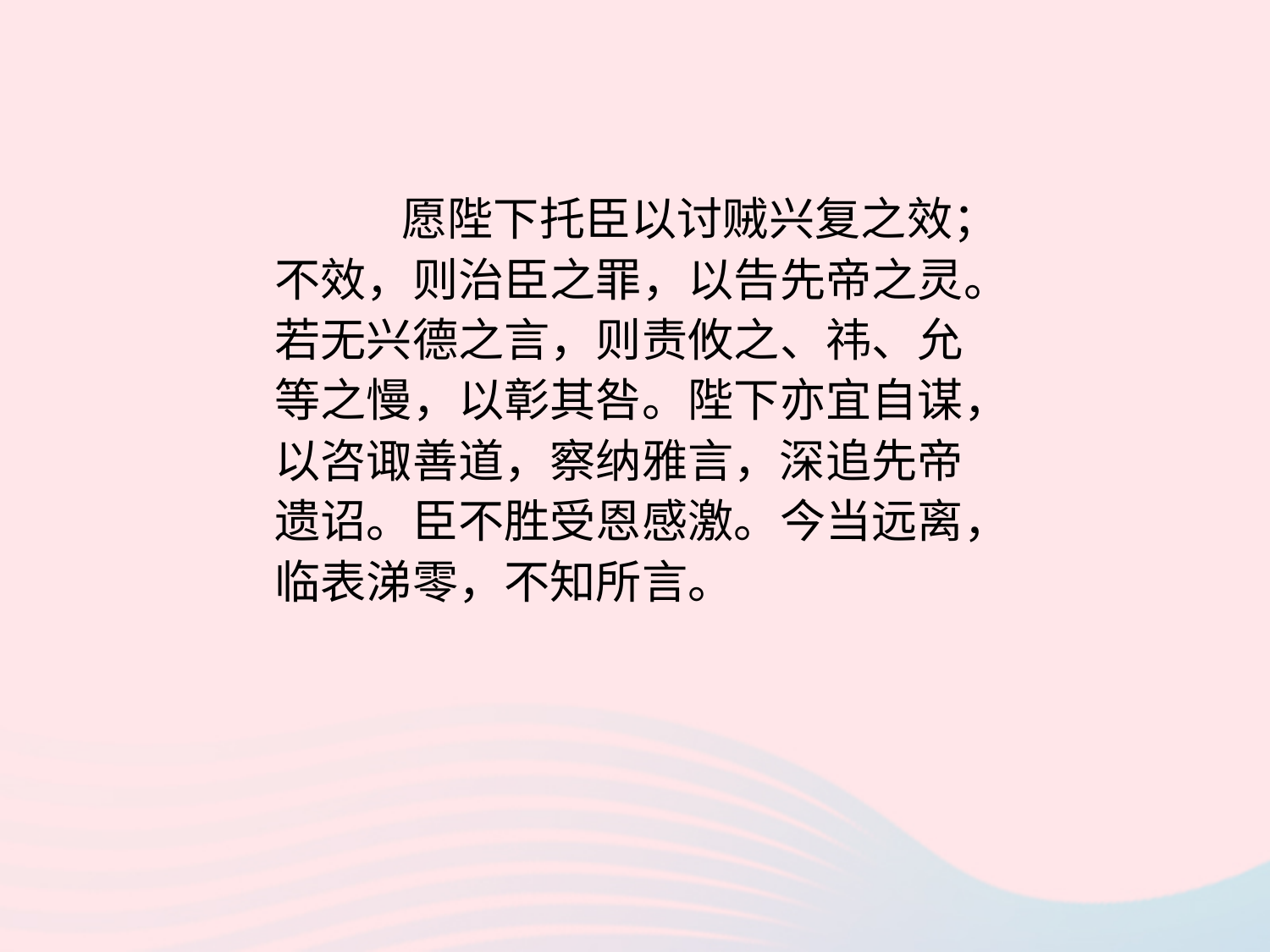

愿陛下托臣以讨贼兴复之效；不效，则治臣之罪，以告先帝之灵。若无兴德之言，则责攸之、祎、允等之慢，以彰其咎。陛下亦宜自谋，以咨诹善道，察纳雅言，深追先帝遗诏。臣不胜受恩感激。今当远离，临表涕零，不知所言。